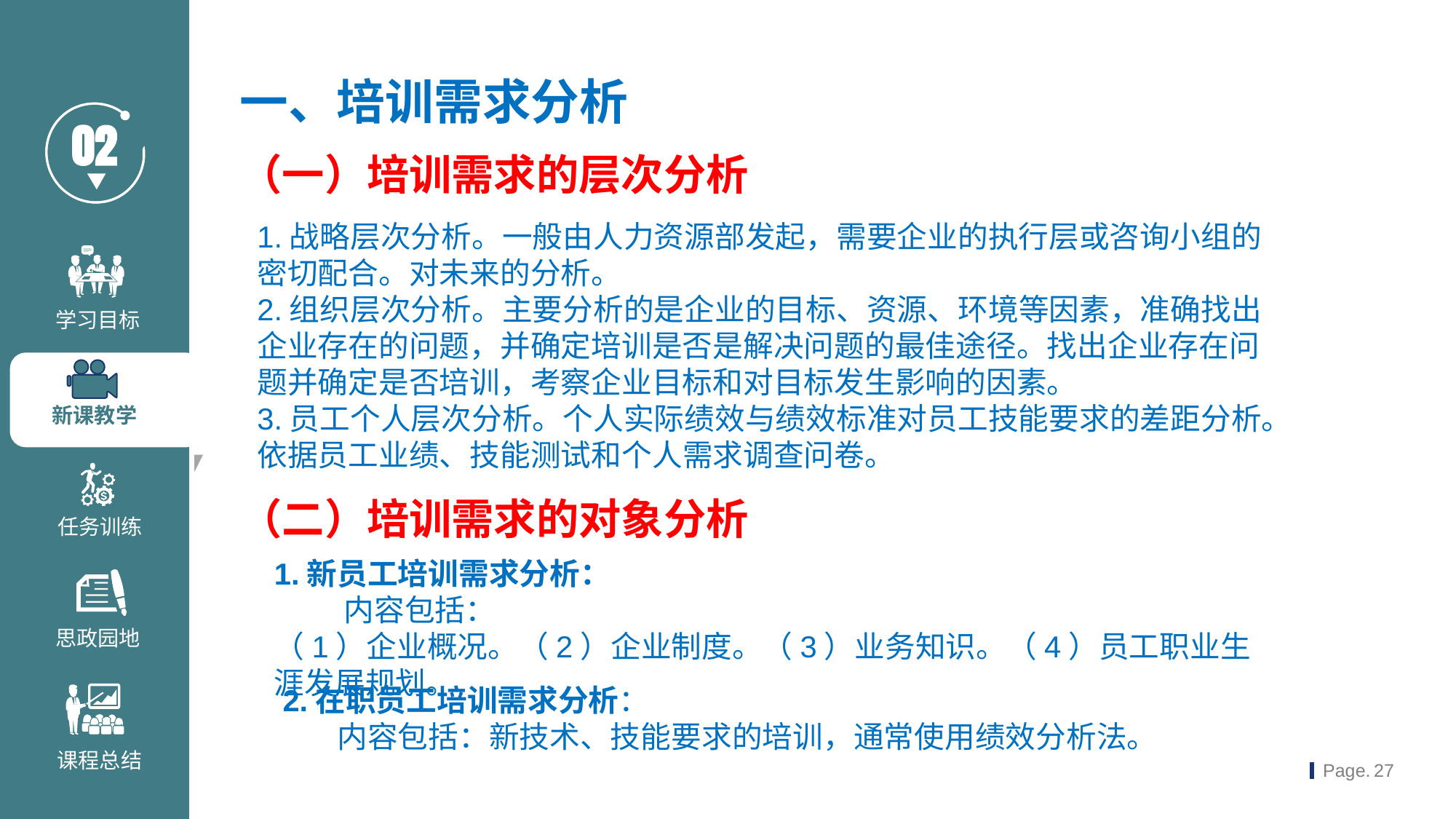

一、培训需求分析
（一）培训需求的层次分析
1.战略层次分析。一般由人力资源部发起，需要企业的执行层或咨询小组的密切配合。对未来的分析。
2.组织层次分析。主要分析的是企业的目标、资源、环境等因素，准确找出企业存在的问题，并确定培训是否是解决问题的最佳途径。找出企业存在问题并确定是否培训，考察企业目标和对目标发生影响的因素。
3.员工个人层次分析。个人实际绩效与绩效标准对员工技能要求的差距分析。依据员工业绩、技能测试和个人需求调查问卷。
（二）培训需求的对象分析
1.新员工培训需求分析：
         内容包括：
（1）企业概况。（2）企业制度。（3）业务知识。（4）员工职业生涯发展规划。
2.在职员工培训需求分析：
       内容包括：新技术、技能要求的培训，通常使用绩效分析法。